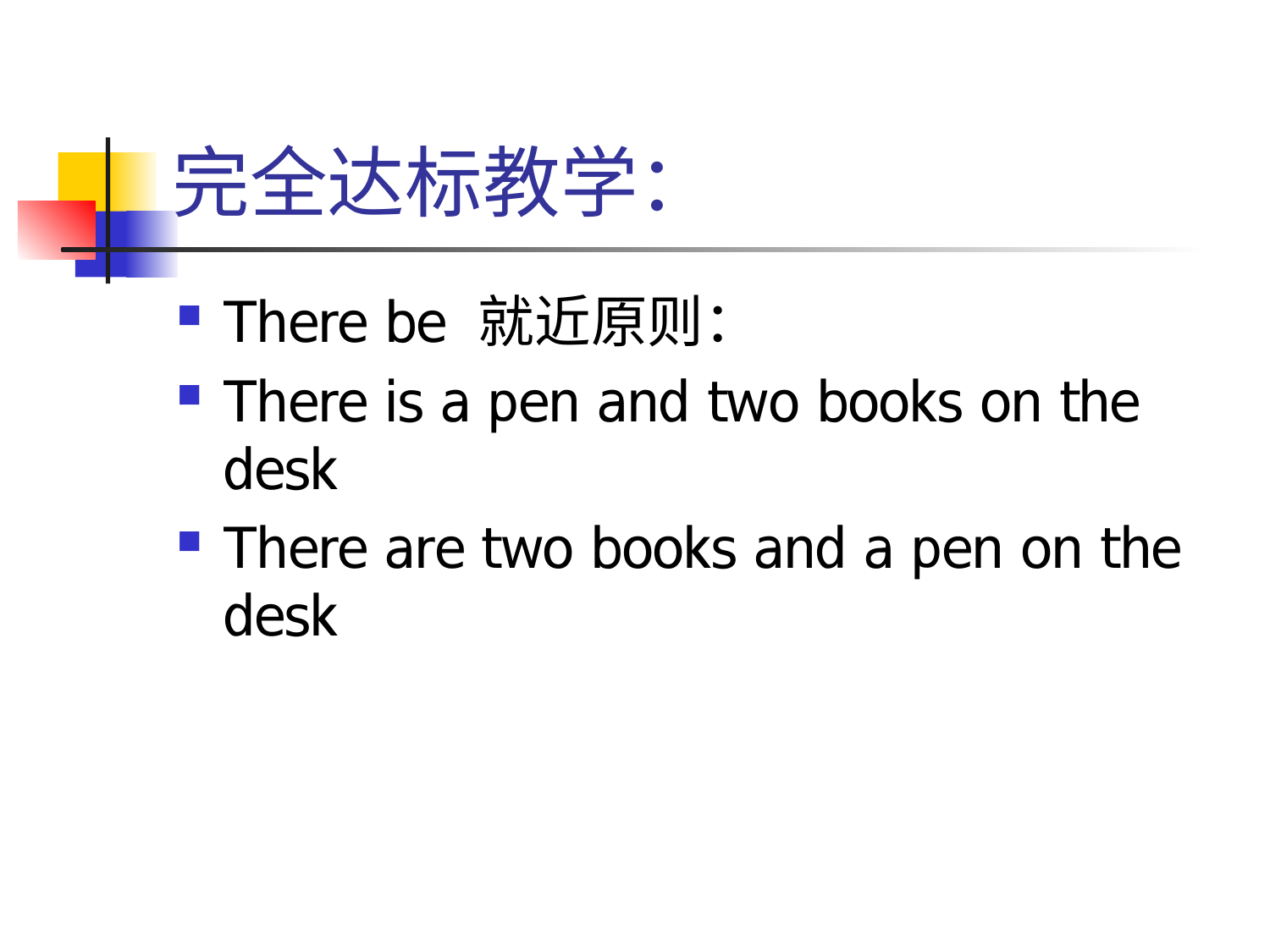

# 完全达标教学：
There be 就近原则：
There is a pen and two books on the desk
There are two books and a pen on the desk